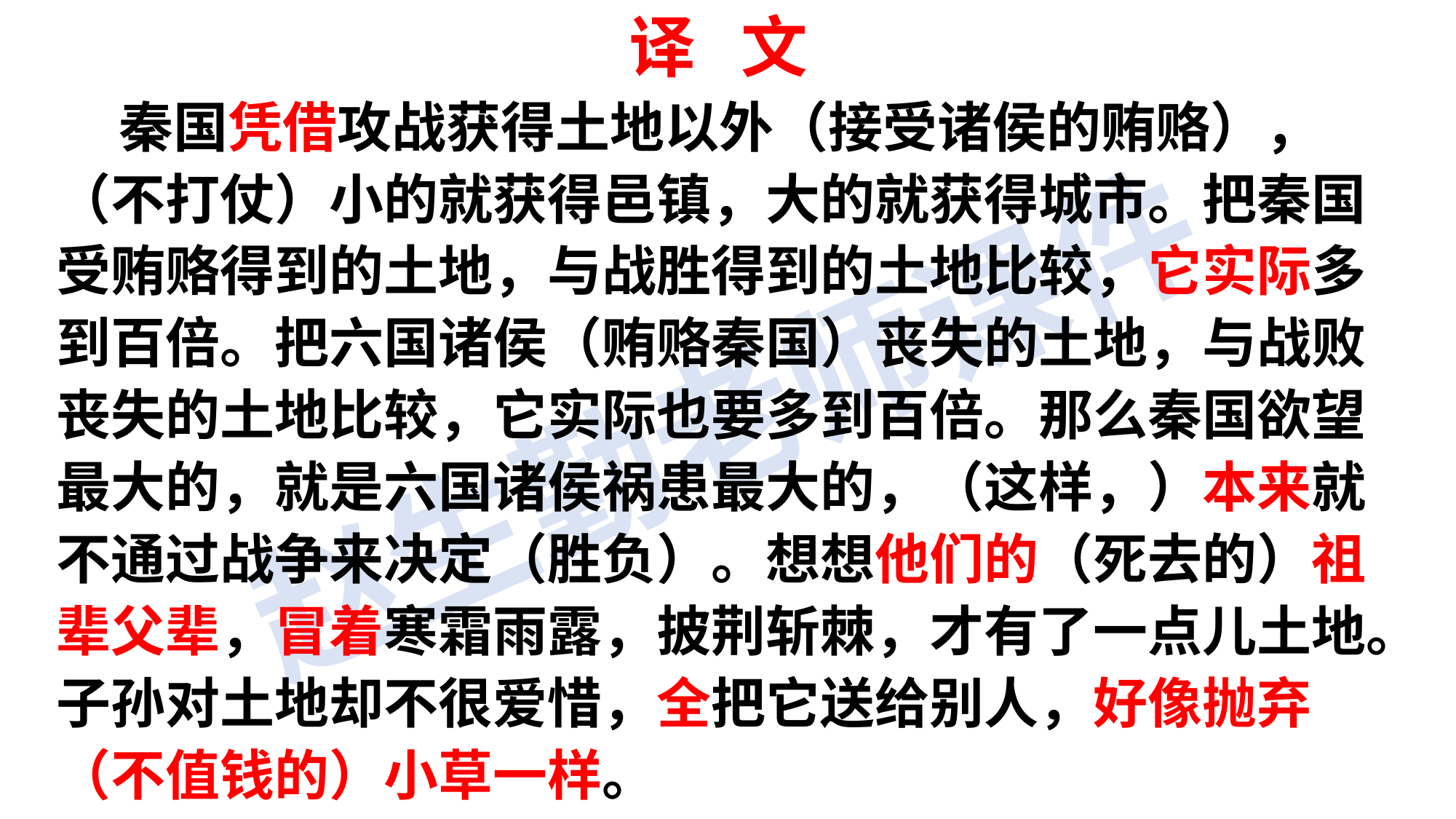

译   文
    秦国凭借攻战获得土地以外（接受诸侯的贿赂），（不打仗）小的就获得邑镇，大的就获得城市。把秦国受贿赂得到的土地，与战胜得到的土地比较，它实际多到百倍。把六国诸侯（贿赂秦国）丧失的土地，与战败丧失的土地比较，它实际也要多到百倍。那么秦国欲望最大的，就是六国诸侯祸患最大的，（这样，）本来就不通过战争来决定（胜负）。想想他们的（死去的）祖辈父辈，冒着寒霜雨露，披荆斩棘，才有了一点儿土地。子孙对土地却不很爱惜，全把它送给别人，好像抛弃（不值钱的）小草一样。